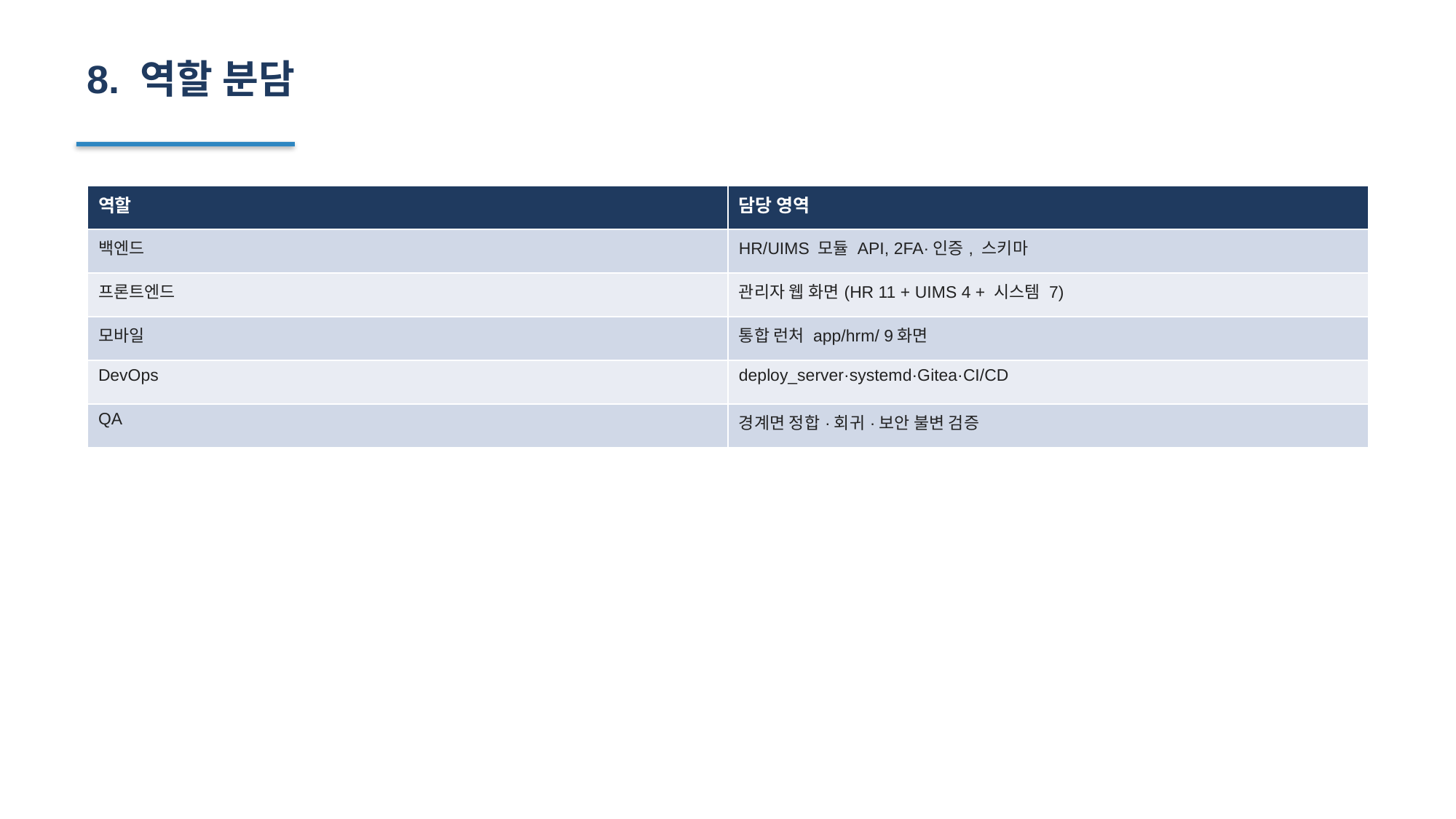

8. 역할 분담

| 역할 | 담당 영역 |
| --- | --- |
| 백엔드 | HR/UIMS 모듈 API, 2FA·인증, 스키마 |
| 프론트엔드 | 관리자 웹 화면(HR 11 + UIMS 4 + 시스템 7) |
| 모바일 | 통합 런처 app/hrm/ 9화면 |
| DevOps | deploy\_server·systemd·Gitea·CI/CD |
| QA | 경계면 정합·회귀·보안 불변 검증 |